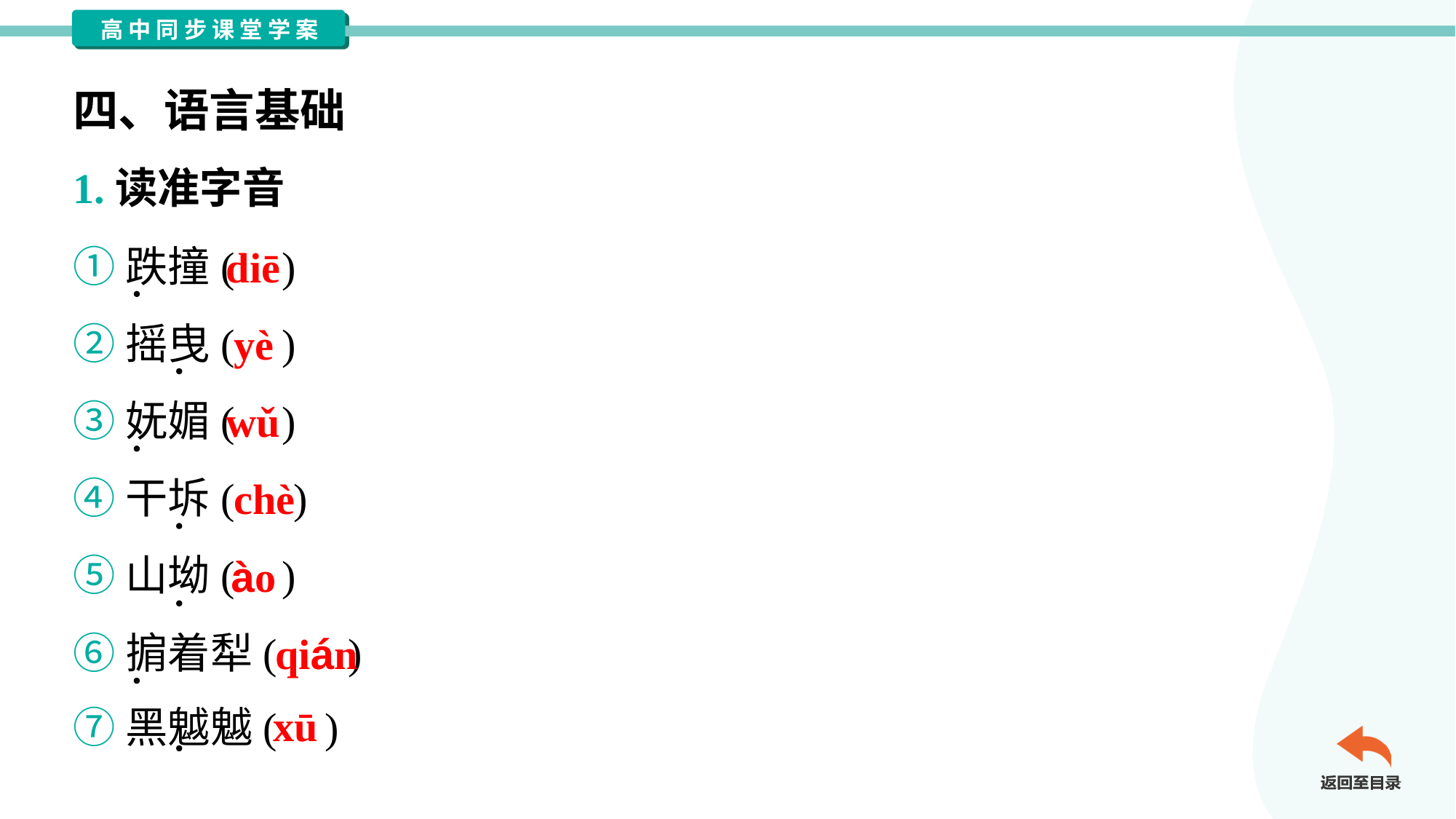

四、语言基础
1.读准字音
①跌撞(    )
②摇曳(    )
③妩媚(    )
④干坼(     )
⑤山坳(    )
⑥掮着犁(      )
⑦黑魆魆(    )
diē
yè

wǔ

chè

ào

qián

xū